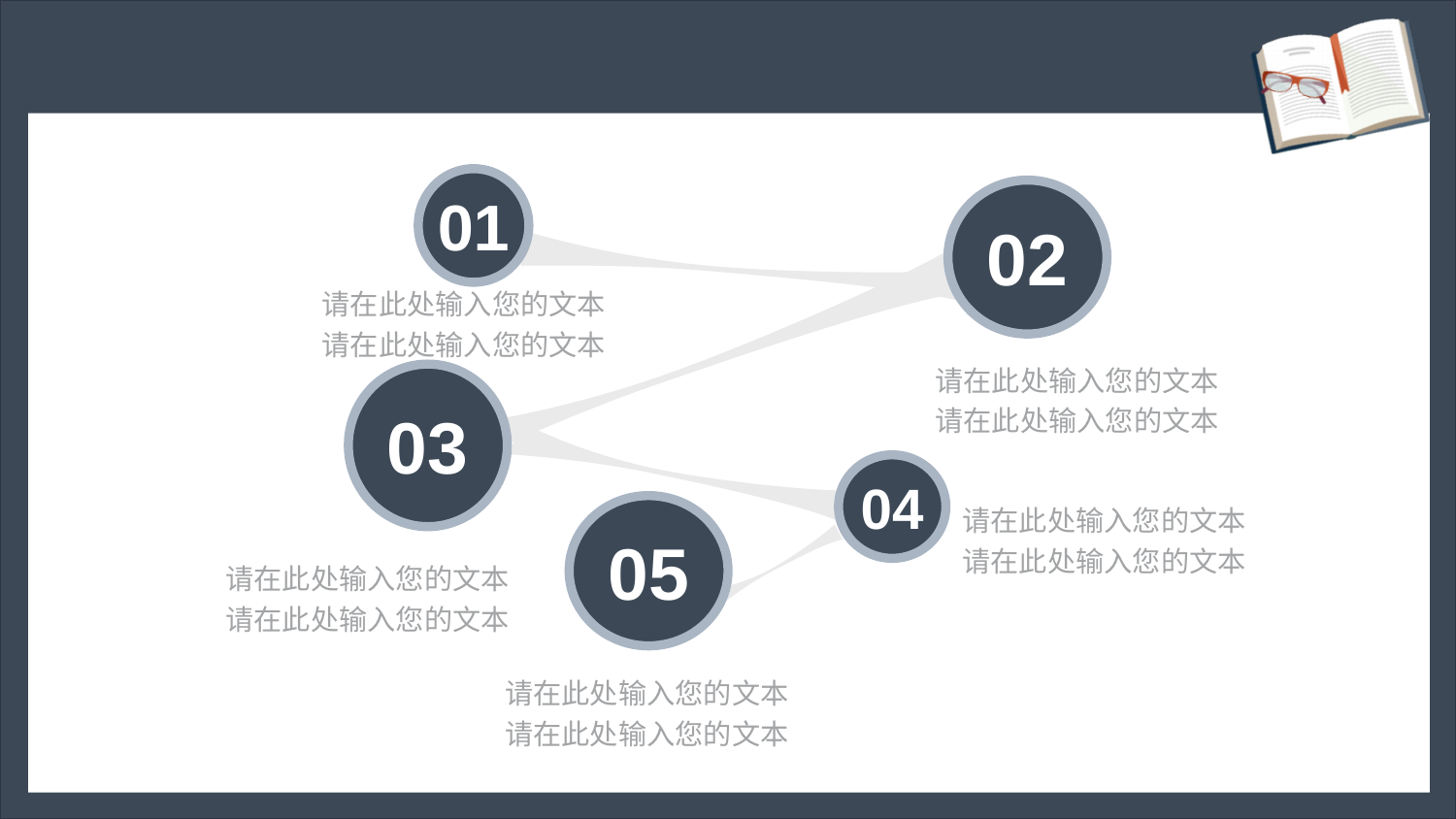

#
01
02

请在此处输入您的文本
请在此处输入您的文本

请在此处输入您的文本
请在此处输入您的文本
03
04

请在此处输入您的文本
请在此处输入您的文本
05
请在此处输入您的文本
请在此处输入您的文本

请在此处输入您的文本
请在此处输入您的文本